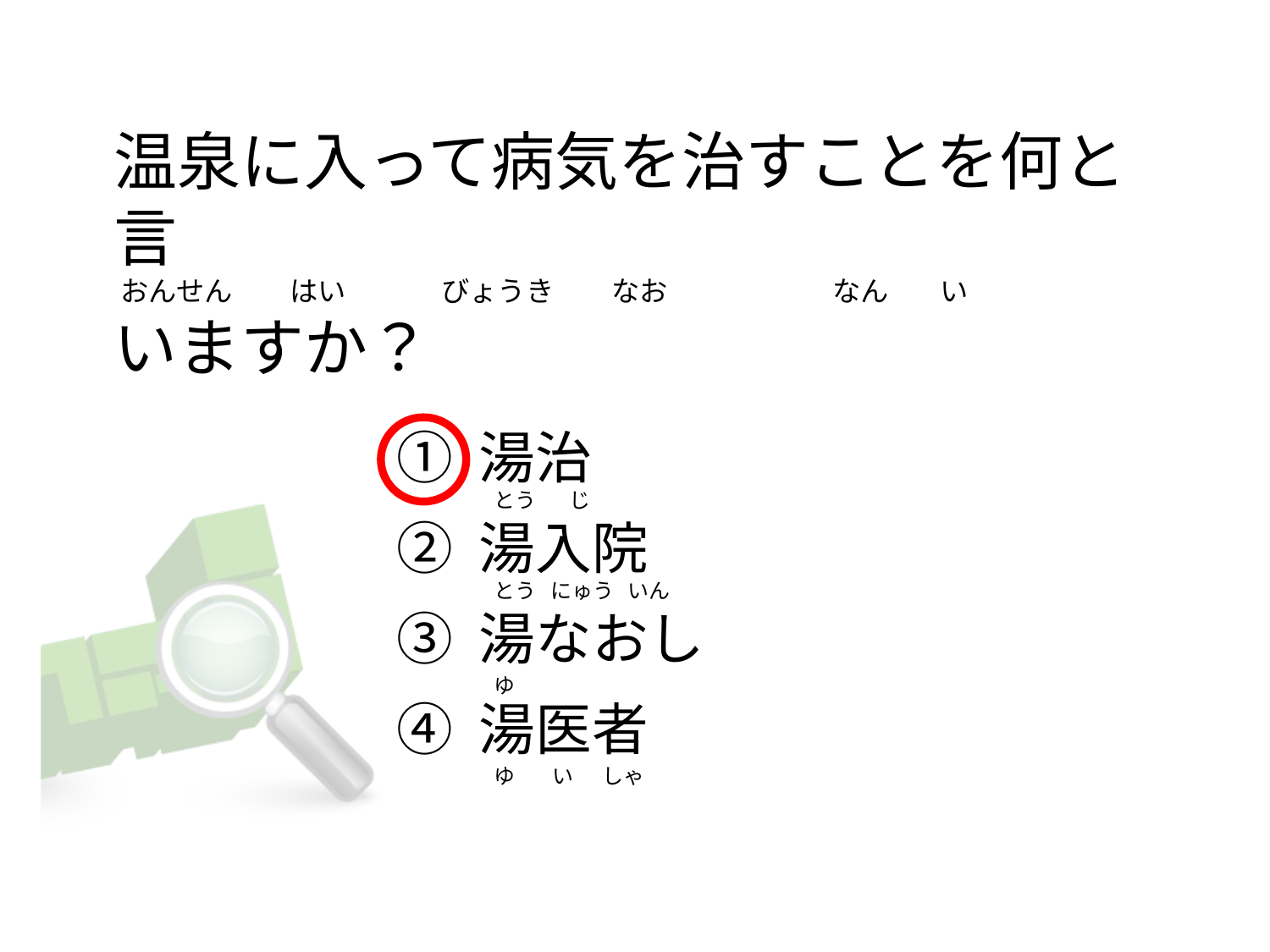

# 温泉に入って病気を治すことを何と言  おんせん         はい               びょうき         なお                          なん        い いますか？
① 湯治
② 湯入院
③ 湯なおし
④ 湯医者

   とう       じ
   とう   にゅう   いん
   ゆ
   ゆ        い      しゃ